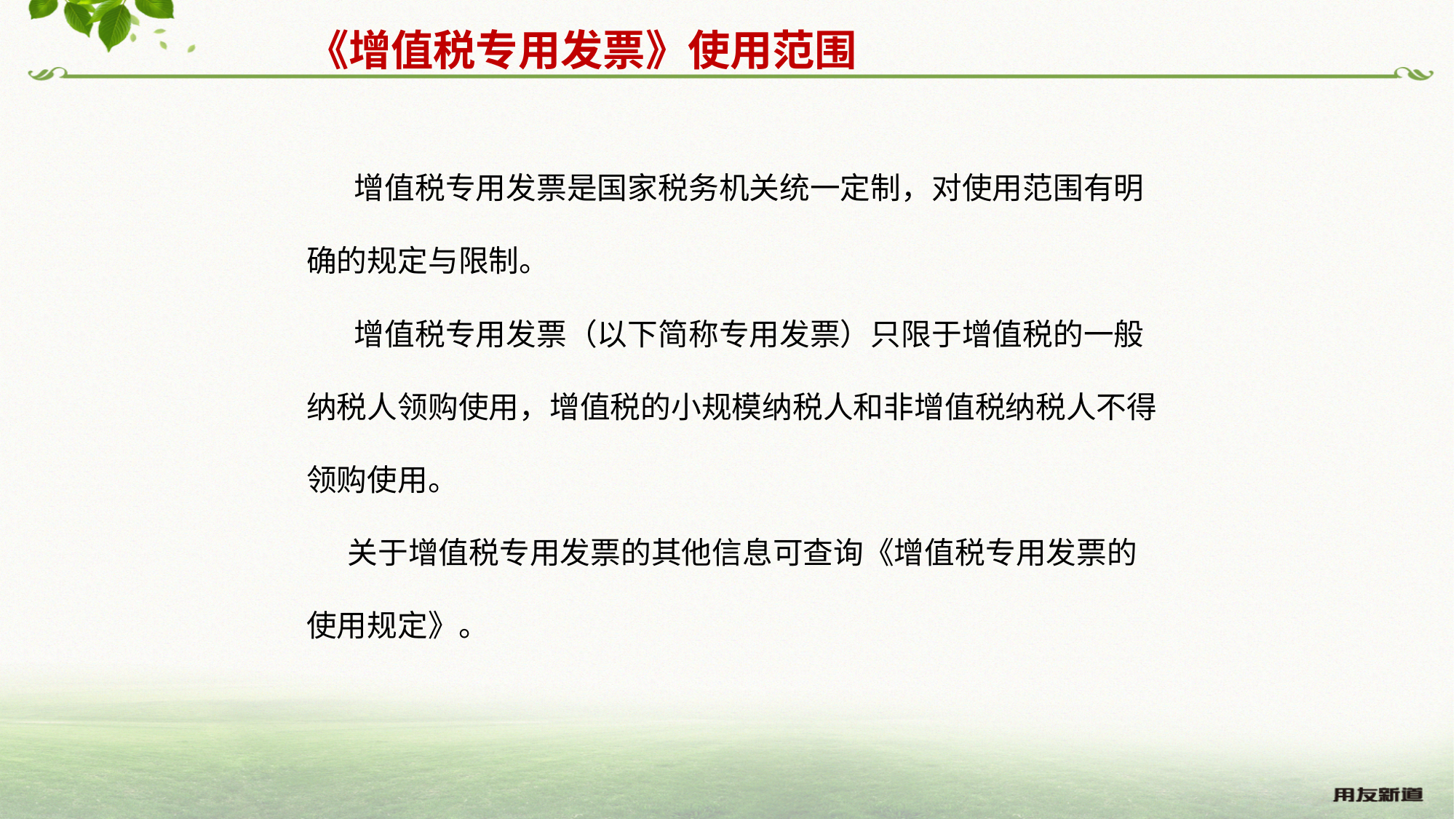

《增值税专用发票》使用范围

      增值税专用发票是国家税务机关统一定制，对使用范围有明确的规定与限制。
      增值税专用发票（以下简称专用发票）只限于增值税的一般纳税人领购使用，增值税的小规模纳税人和非增值税纳税人不得领购使用。
     关于增值税专用发票的其他信息可查询《增值税专用发票的使用规定》。